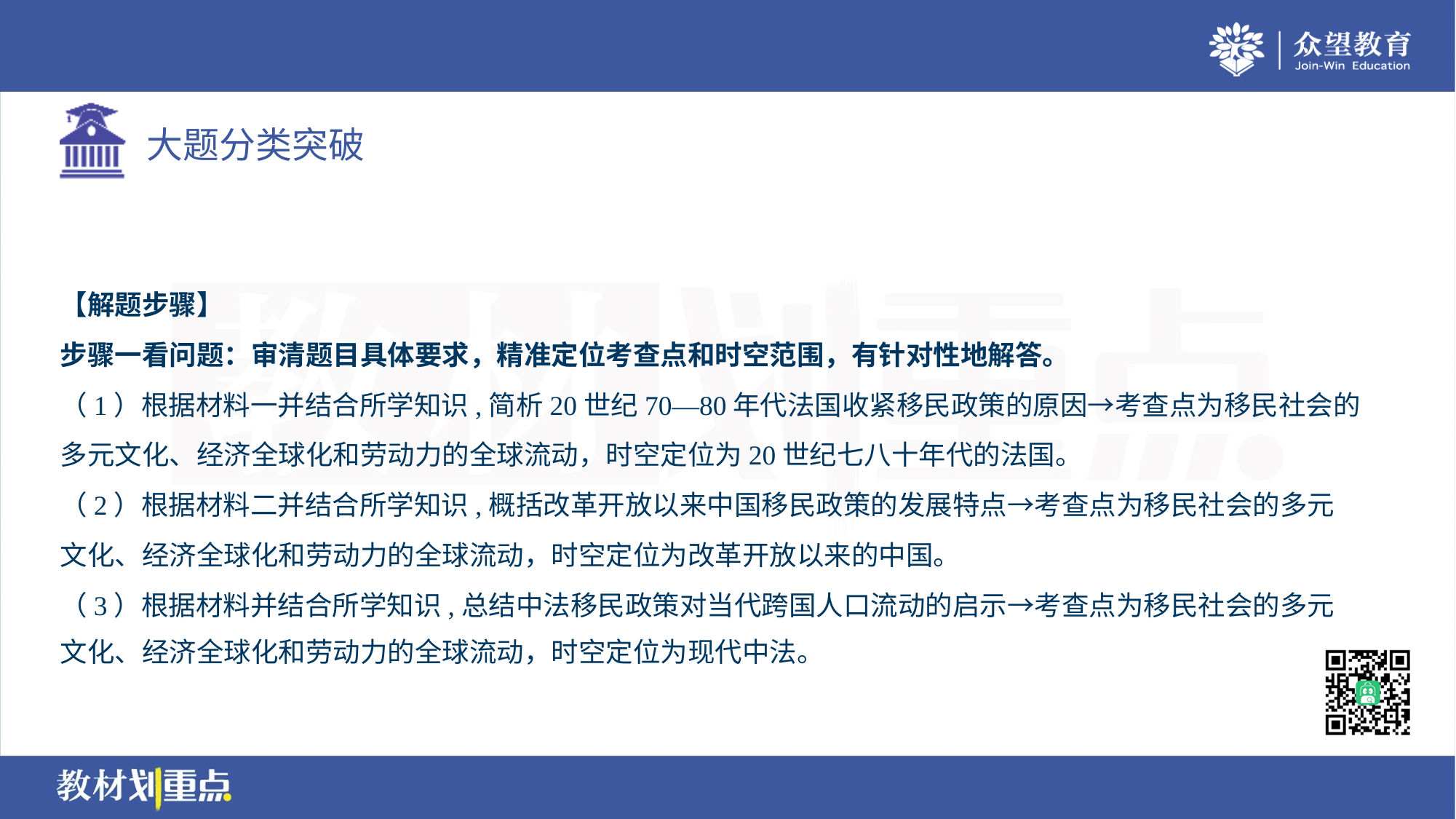

【解题步骤】
步骤一看问题：审清题目具体要求，精准定位考查点和时空范围，有针对性地解答。
（1）根据材料一并结合所学知识,简析20世纪70—80年代法国收紧移民政策的原因→考查点为移民社会的
多元文化、经济全球化和劳动力的全球流动，时空定位为20世纪七八十年代的法国。
（2）根据材料二并结合所学知识,概括改革开放以来中国移民政策的发展特点→考查点为移民社会的多元
文化、经济全球化和劳动力的全球流动，时空定位为改革开放以来的中国。
（3）根据材料并结合所学知识,总结中法移民政策对当代跨国人口流动的启示→考查点为移民社会的多元
文化、经济全球化和劳动力的全球流动，时空定位为现代中法。